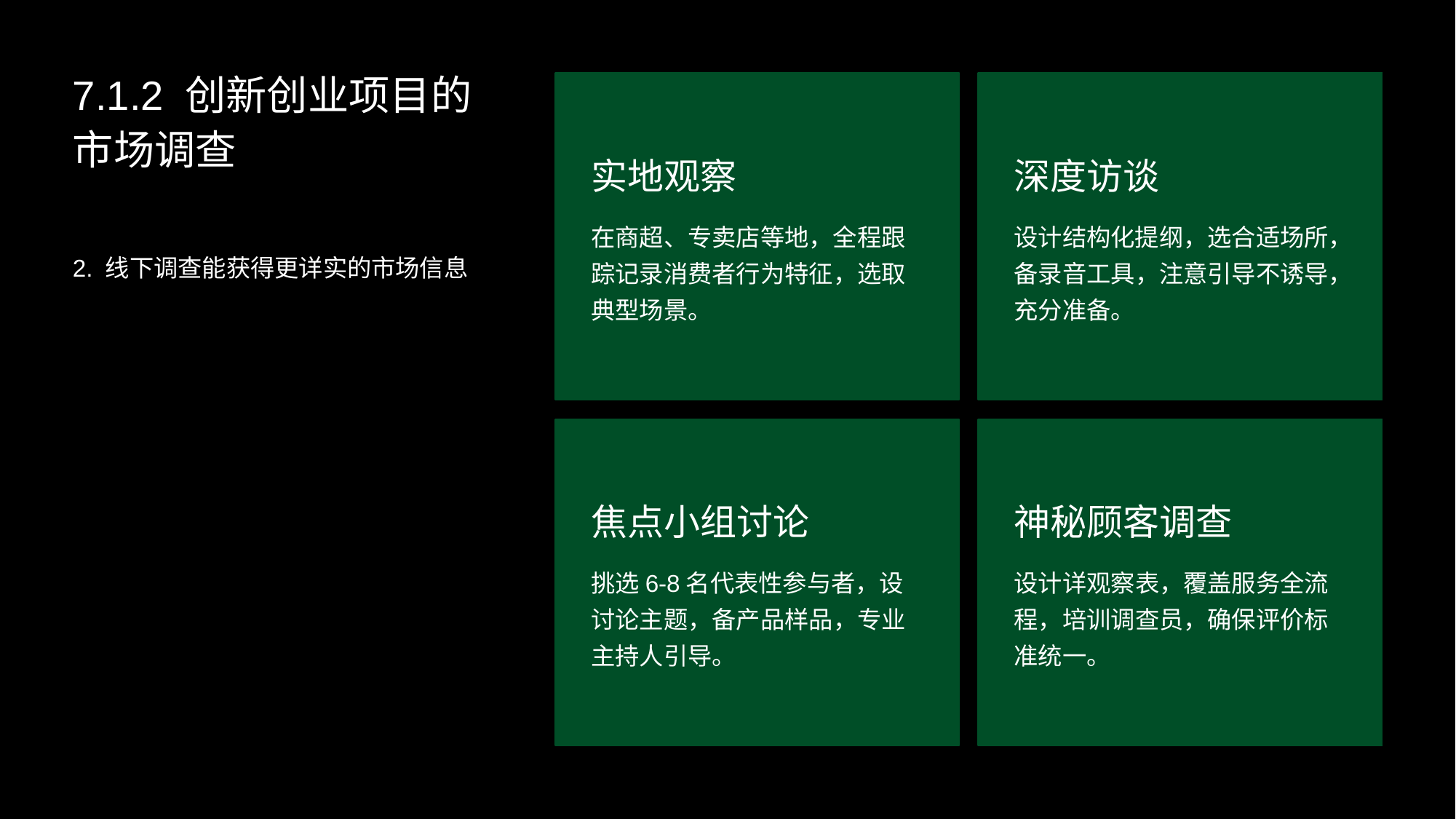

7.1.2 创新创业项目的市场调查

实地观察
深度访谈
在商超、专卖店等地，全程跟踪记录消费者行为特征，选取典型场景。
设计结构化提纲，选合适场所，备录音工具，注意引导不诱导，充分准备。
2. 线下调查能获得更详实的市场信息

焦点小组讨论
神秘顾客调查
挑选6-8名代表性参与者，设讨论主题，备产品样品，专业主持人引导。
设计详观察表，覆盖服务全流程，培训调查员，确保评价标准统一。